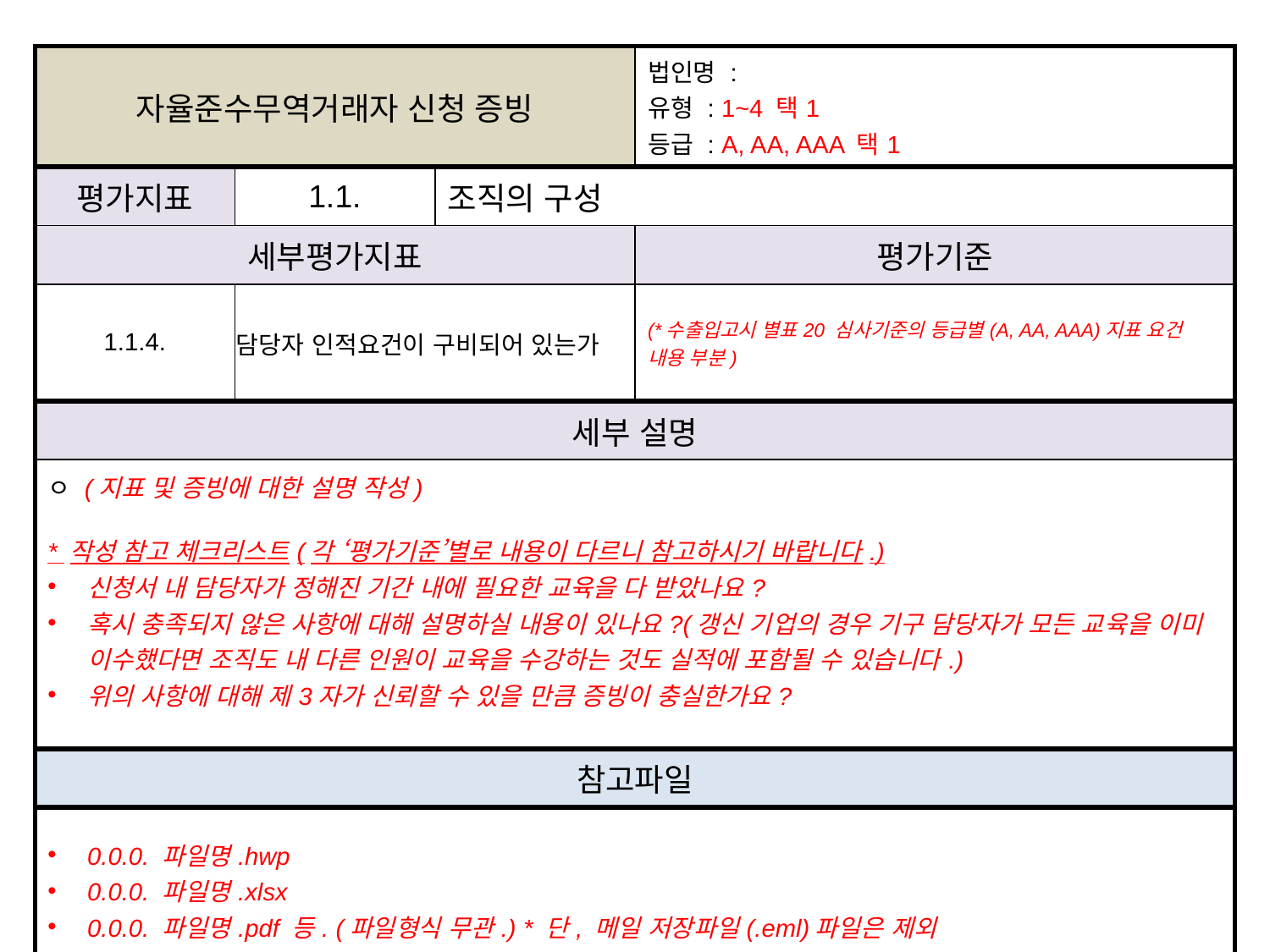

| 자율준수무역거래자 신청 증빙 |  |  | 법인명 : 유형 : 1~4 택1 등급 : A, AA, AAA 택1 |
| --- | --- | --- | --- |
| 평가지표 | 1.1. | 조직의 구성 |  |
| 세부평가지표 |  |  | 평가기준 |
| 1.1.4. | 담당자 인적요건이 구비되어 있는가 |  | (\*수출입고시 별표20 심사기준의 등급별(A, AA, AAA)지표 요건 내용 부분) |
| 세부 설명 |  |  |  |
| ㅇ (지표 및 증빙에 대한 설명 작성) \* 작성 참고 체크리스트(각 ‘평가기준’별로 내용이 다르니 참고하시기 바랍니다.) 신청서 내 담당자가 정해진 기간 내에 필요한 교육을 다 받았나요? 혹시 충족되지 않은 사항에 대해 설명하실 내용이 있나요?(갱신 기업의 경우 기구 담당자가 모든 교육을 이미 이수했다면 조직도 내 다른 인원이 교육을 수강하는 것도 실적에 포함될 수 있습니다.) 위의 사항에 대해 제3자가 신뢰할 수 있을 만큼 증빙이 충실한가요? |  |  |  |
| 참고파일 |  |  |  |
| 0.0.0. 파일명.hwp 0.0.0. 파일명.xlsx 0.0.0. 파일명.pdf 등. (파일형식 무관.) \* 단, 메일 저장파일(.eml)파일은 제외 |  |  |  |